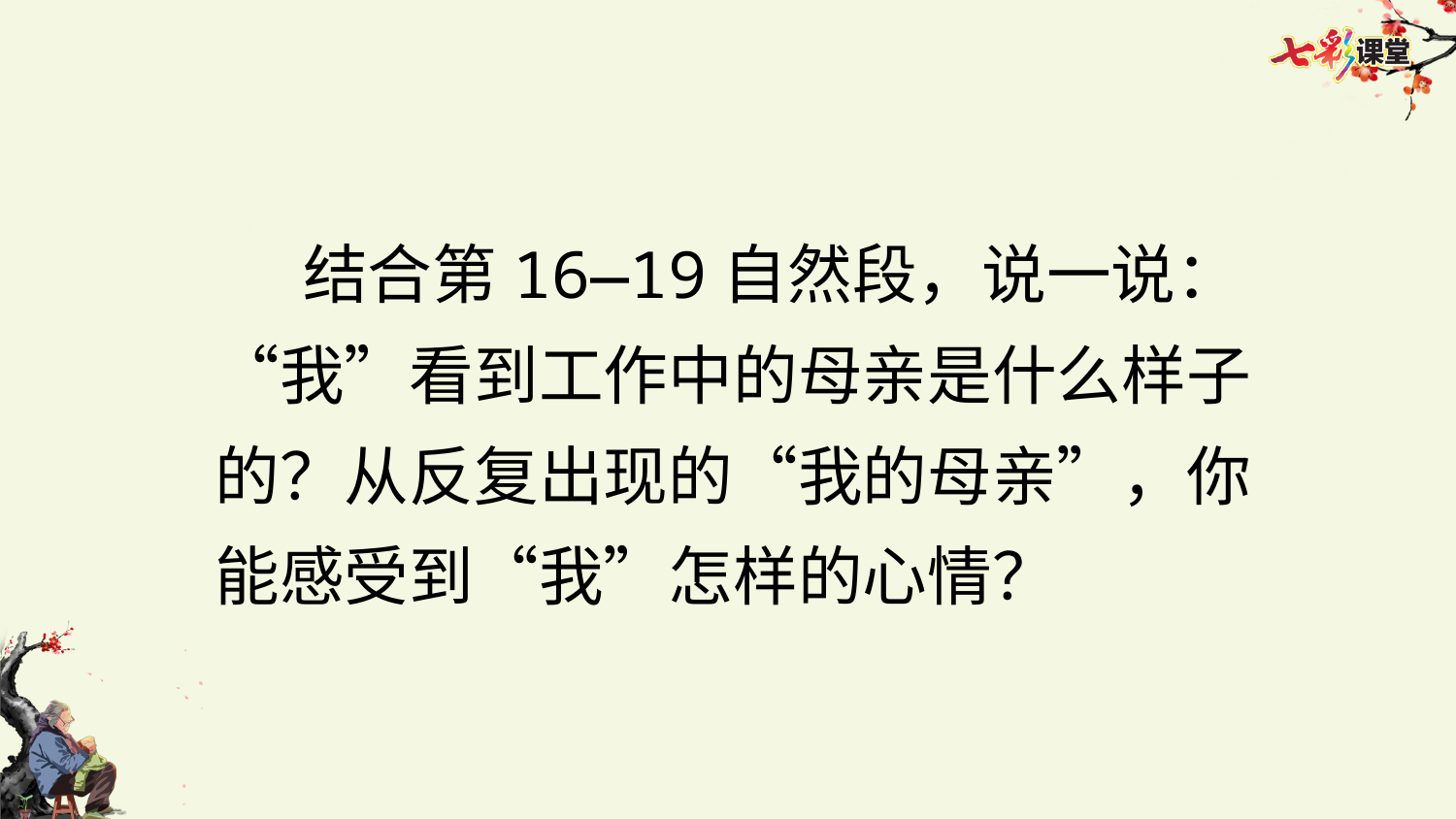

结合第16—19自然段，说一说：“我”看到工作中的母亲是什么样子的？从反复出现的“我的母亲”，你能感受到“我”怎样的心情？